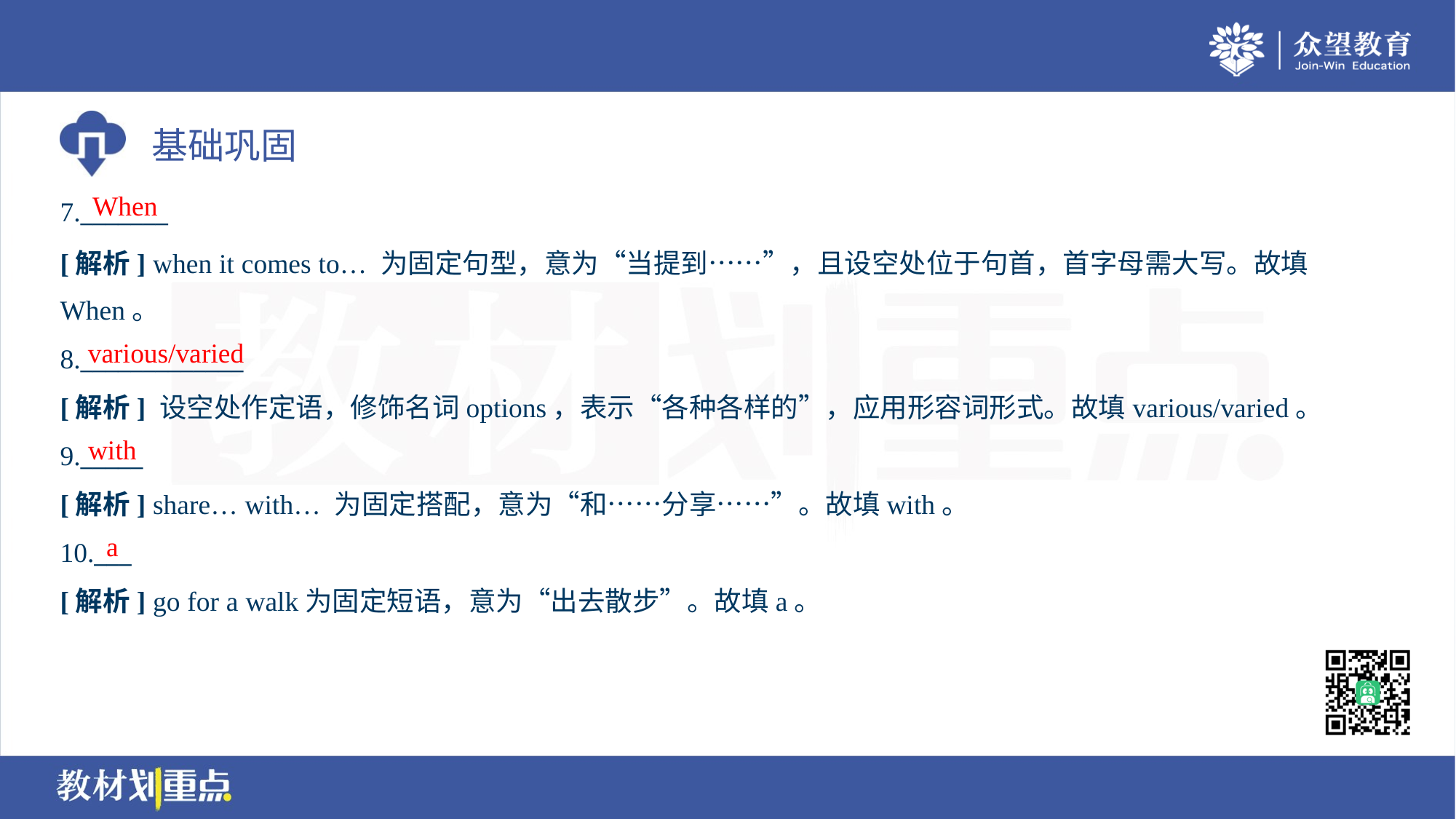

When
7._______
[解析] when it comes to… 为固定句型，意为“当提到……”，且设空处位于句首，首字母需大写。故填
When。
various/varied
8._____________
[解析] 设空处作定语，修饰名词options，表示“各种各样的”，应用形容词形式。故填various/varied。
with
9._____
[解析] share… with… 为固定搭配，意为“和……分享……”。故填with。
a
10.___
[解析] go for a walk为固定短语，意为“出去散步”。故填a。